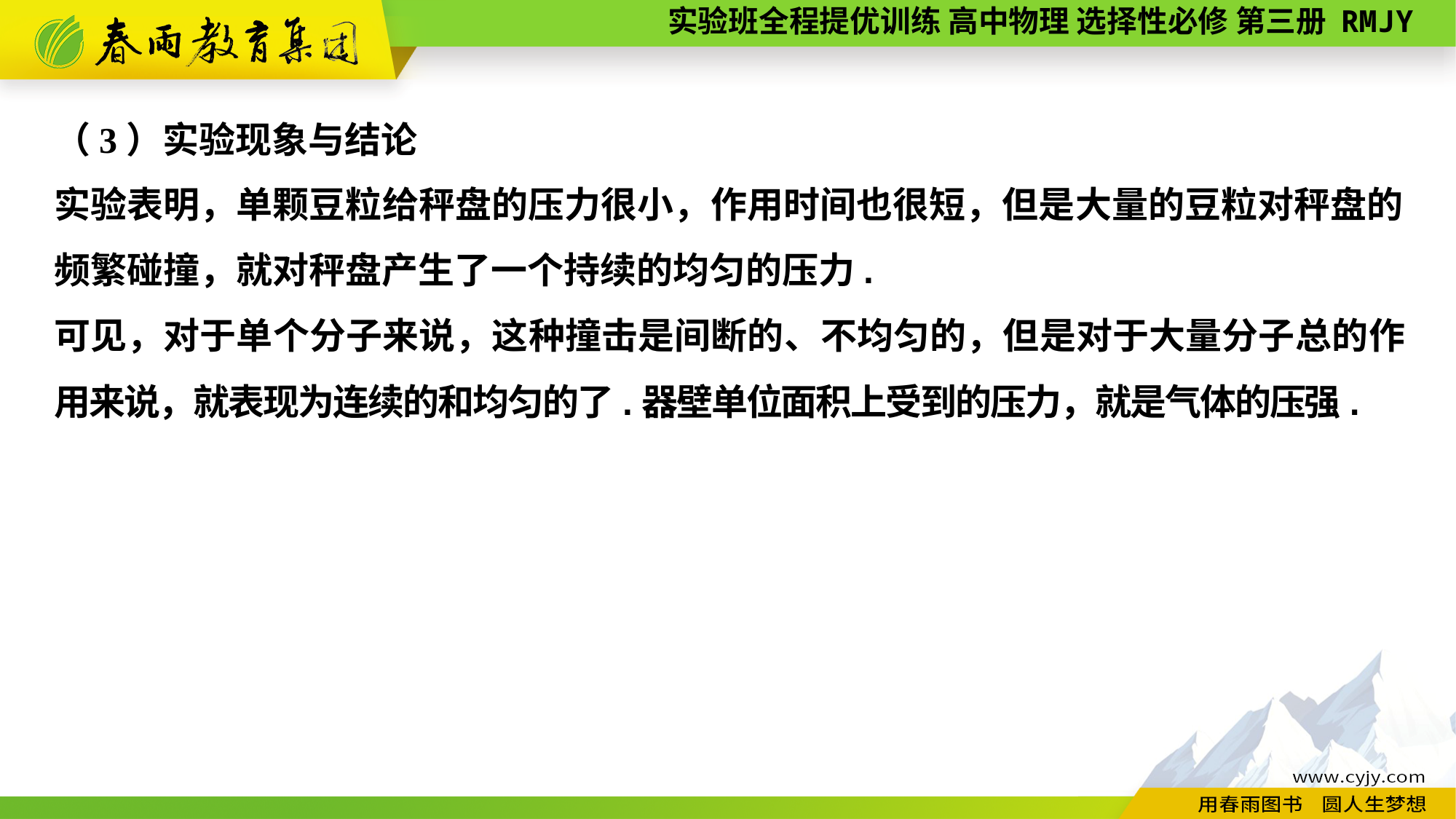

（3）实验现象与结论
实验表明，单颗豆粒给秤盘的压力很小，作用时间也很短，但是大量的豆粒对秤盘的频繁碰撞，就对秤盘产生了一个持续的均匀的压力.
可见，对于单个分子来说，这种撞击是间断的、不均匀的，但是对于大量分子总的作用来说，就表现为连续的和均匀的了.器壁单位面积上受到的压力，就是气体的压强.